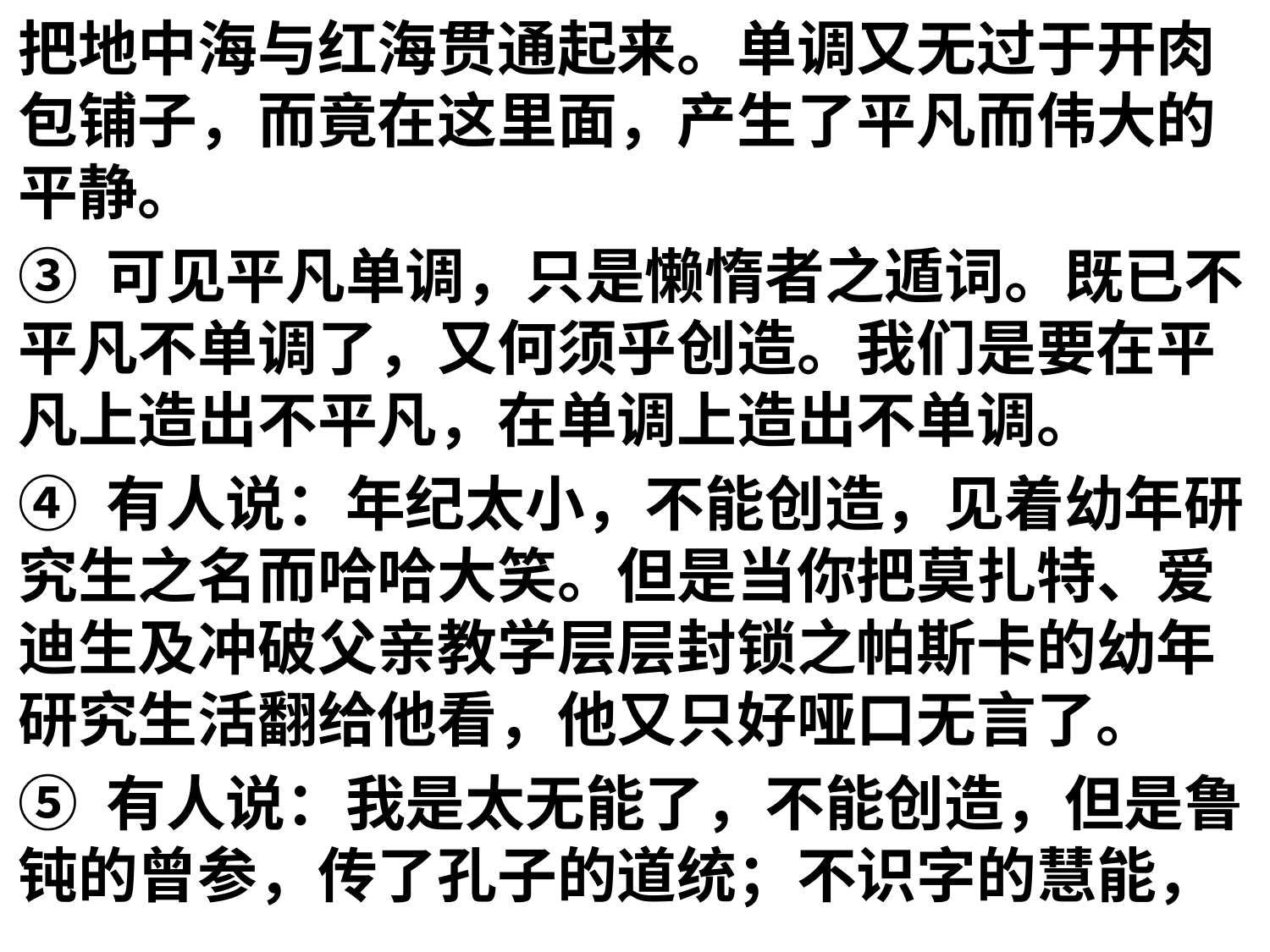

把地中海与红海贯通起来。单调又无过于开肉包铺子，而竟在这里面，产生了平凡而伟大的平静。
③ 可见平凡单调，只是懒惰者之遁词。既已不平凡不单调了，又何须乎创造。我们是要在平凡上造出不平凡，在单调上造出不单调。
④ 有人说：年纪太小，不能创造，见着幼年研究生之名而哈哈大笑。但是当你把莫扎特、爱迪生及冲破父亲教学层层封锁之帕斯卡的幼年研究生活翻给他看，他又只好哑口无言了。
⑤ 有人说：我是太无能了，不能创造，但是鲁钝的曾参，传了孔子的道统；不识字的慧能，